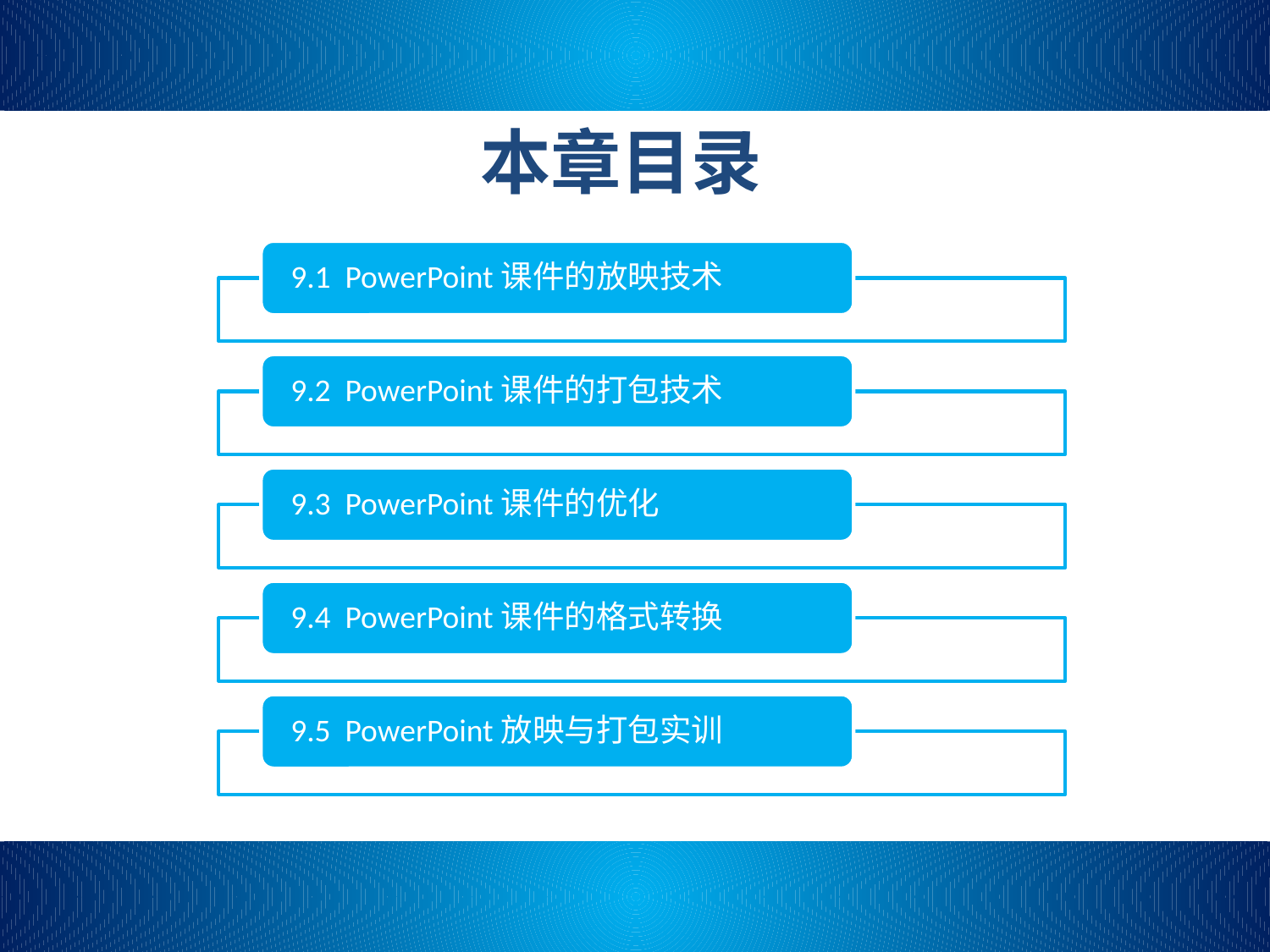

本章目录
9.1  PowerPoint课件的放映技术
9.2  PowerPoint课件的打包技术
9.3  PowerPoint课件的优化
9.4  PowerPoint课件的格式转换
9.5  PowerPoint放映与打包实训